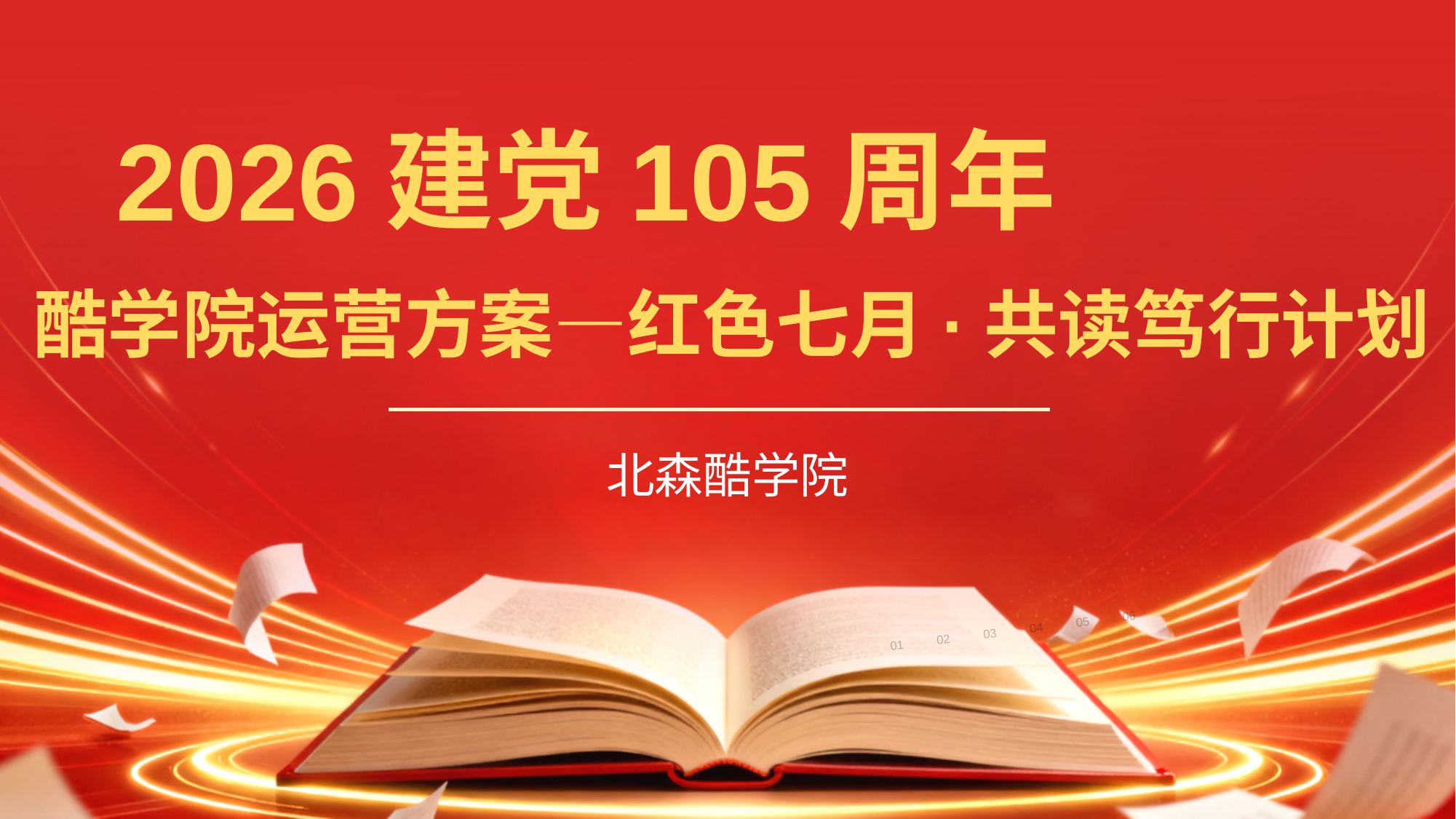

# 2026建党105周年
     酷学院运营方案—红色七月·共读笃行计划
北森酷学院
06
05
04
03
02
01